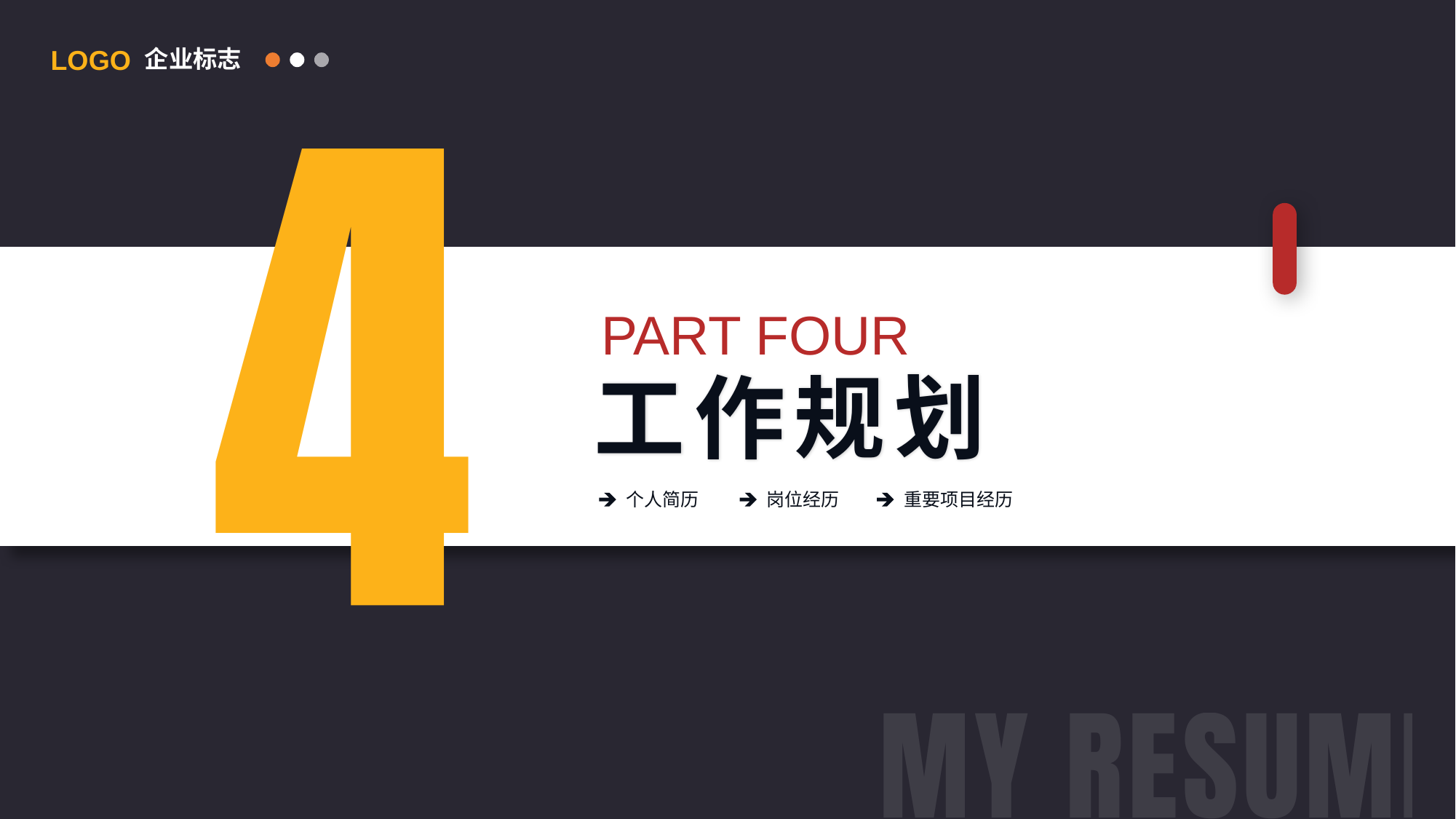

LOGO
企业标志

4

PART FOUR
工作规划
个人简历
岗位经历
重要项目经历

MY RESUME